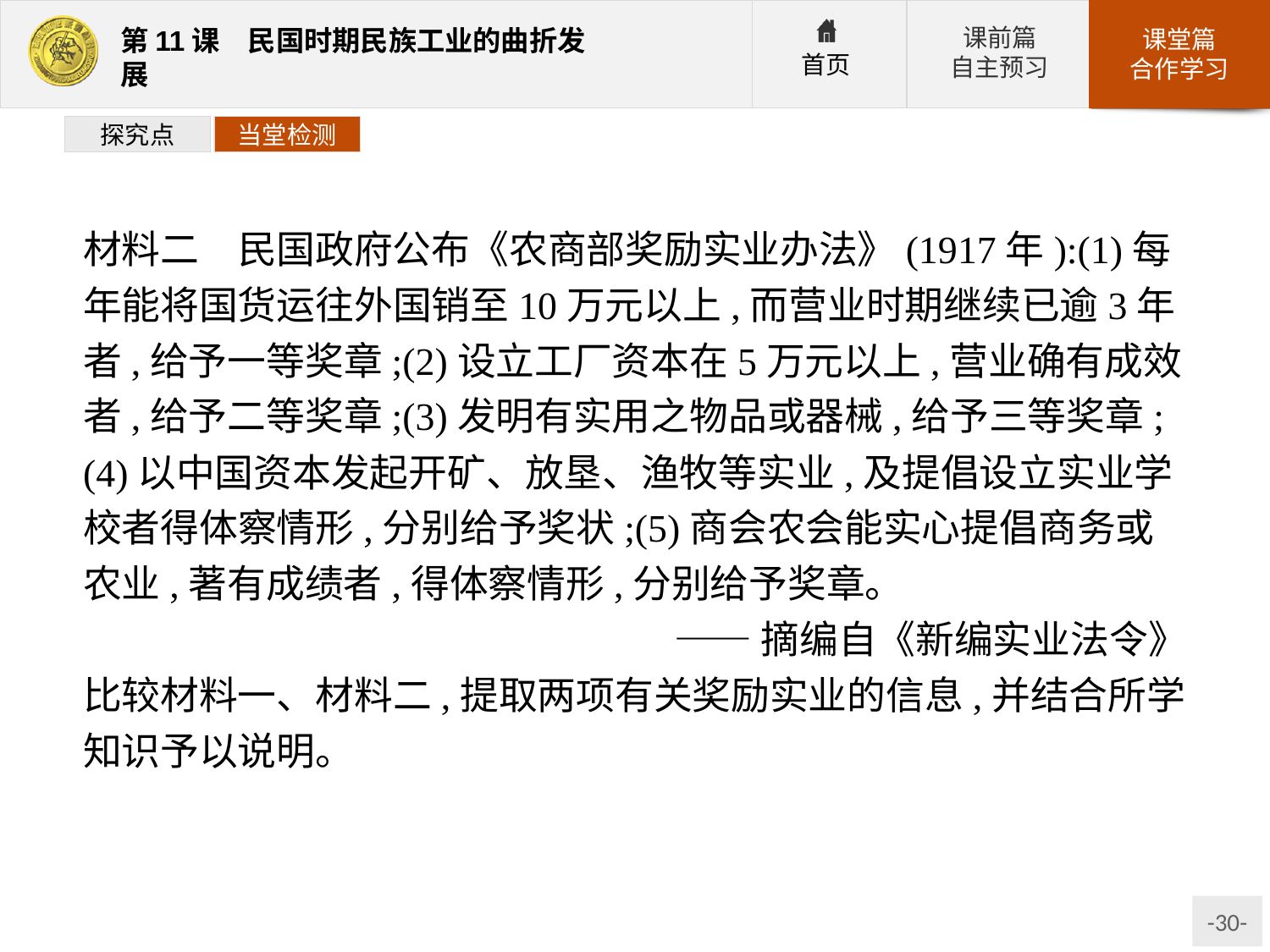

探究点
当堂检测
材料二　民国政府公布《农商部奖励实业办法》(1917年):(1)每年能将国货运往外国销至10万元以上,而营业时期继续已逾3年者,给予一等奖章;(2)设立工厂资本在5万元以上,营业确有成效者,给予二等奖章;(3)发明有实用之物品或器械,给予三等奖章;(4)以中国资本发起开矿、放垦、渔牧等实业,及提倡设立实业学校者得体察情形,分别给予奖状;(5)商会农会能实心提倡商务或农业,著有成绩者,得体察情形,分别给予奖章。
——摘编自《新编实业法令》
比较材料一、材料二,提取两项有关奖励实业的信息,并结合所学知识予以说明。